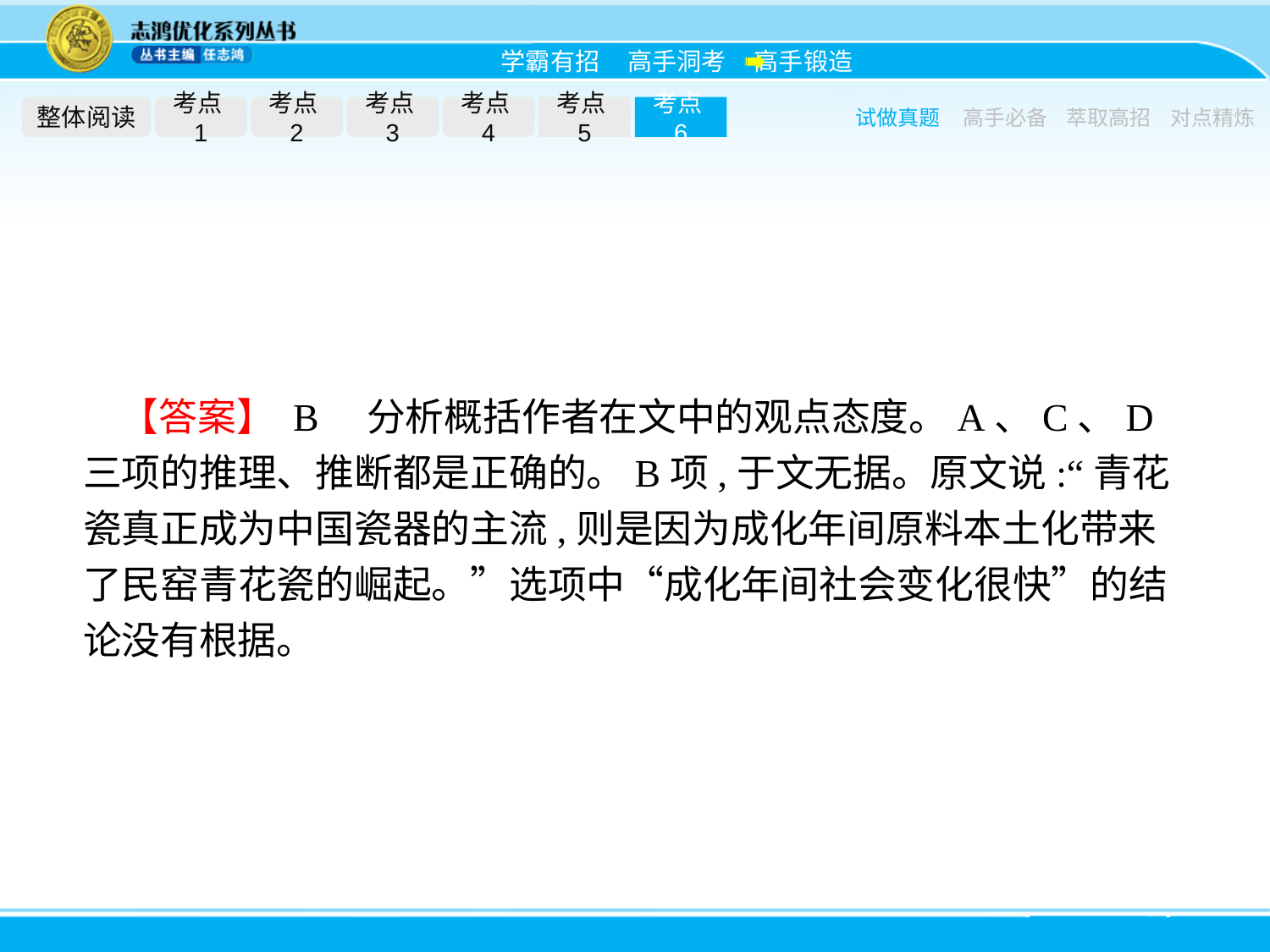

整体阅读
考点1
考点2
考点3
考点4
考点5
考点6
试做真题
高手必备
萃取高招
对点精炼
【答案】 B　分析概括作者在文中的观点态度。A、C、D三项的推理、推断都是正确的。B项,于文无据。原文说:“青花瓷真正成为中国瓷器的主流,则是因为成化年间原料本土化带来了民窑青花瓷的崛起。”选项中“成化年间社会变化很快”的结论没有根据。